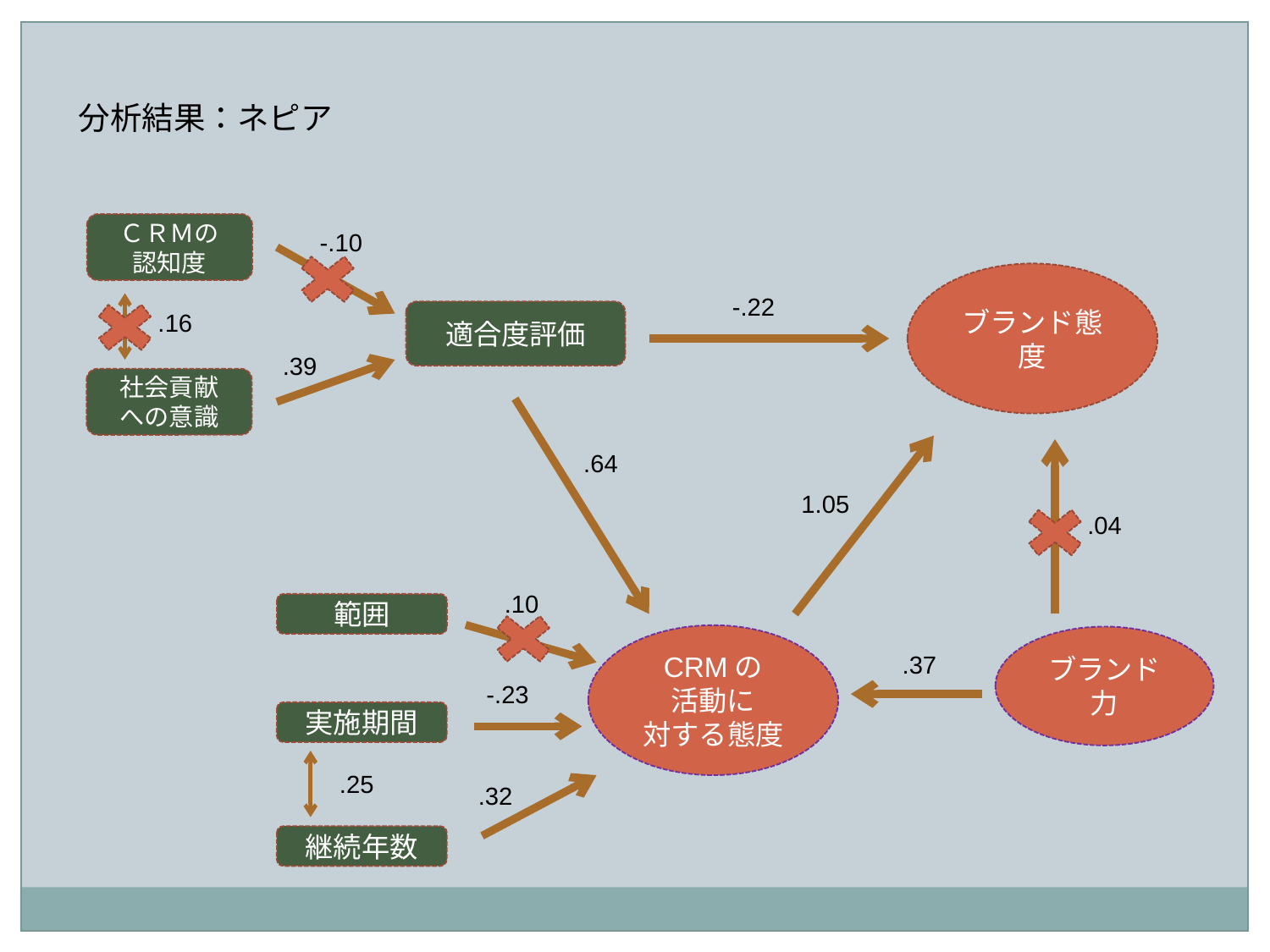

分析結果：ネピア
ＣＲＭの
認知度
-.10

ブランド態度
-.22

.16
適合度評価
.39
社会貢献
への意識
.64
1.05

.04
.10
範囲

CRMの
活動に
対する態度
ブランド力
.37
-.23
実施期間
.25
.32
継続年数